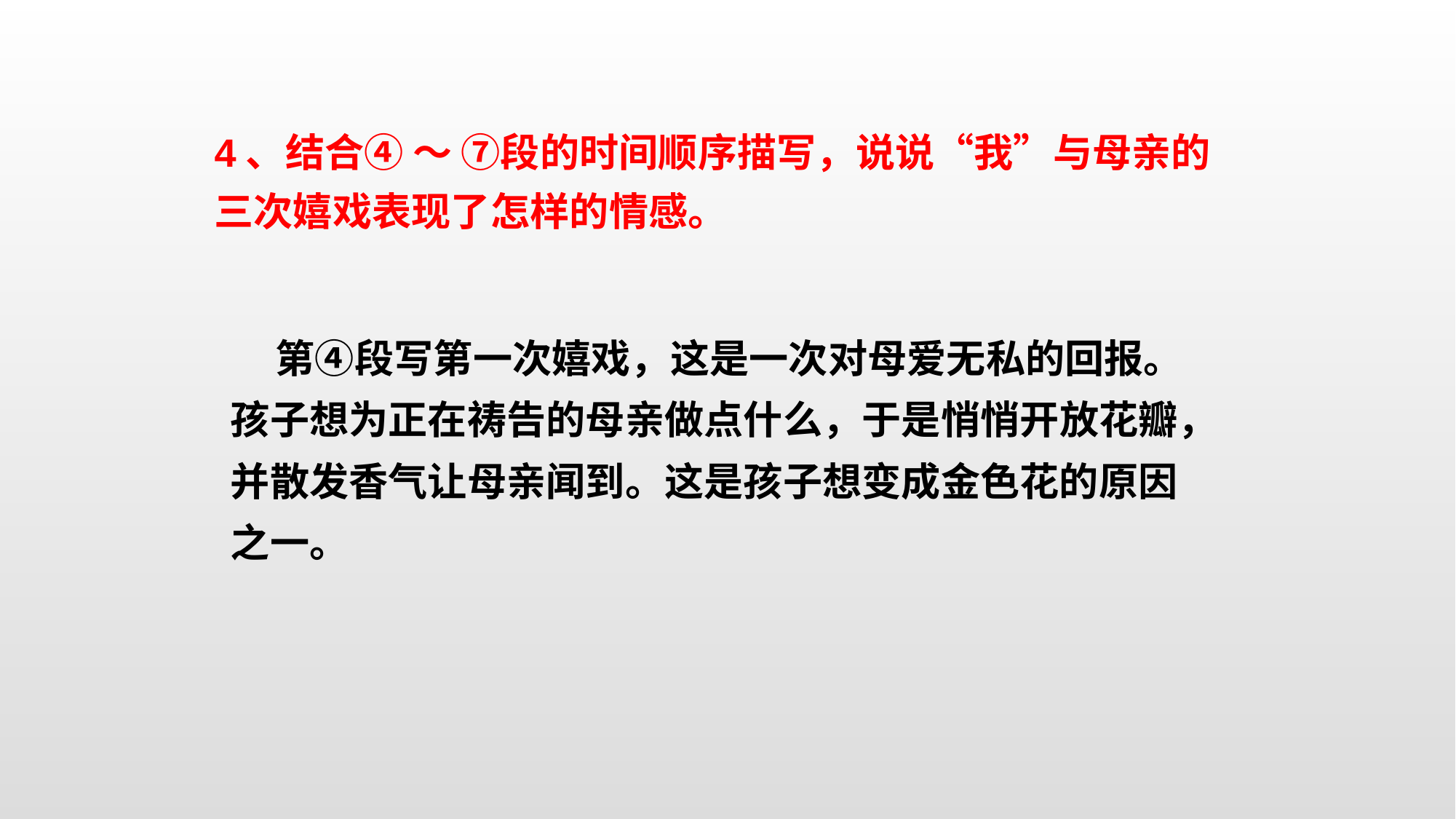

4、结合④ ～ ⑦段的时间顺序描写，说说“我”与母亲的三次嬉戏表现了怎样的情感。
    第④段写第一次嬉戏，这是一次对母爱无私的回报。孩子想为正在祷告的母亲做点什么，于是悄悄开放花瓣，并散发香气让母亲闻到。这是孩子想变成金色花的原因之一。